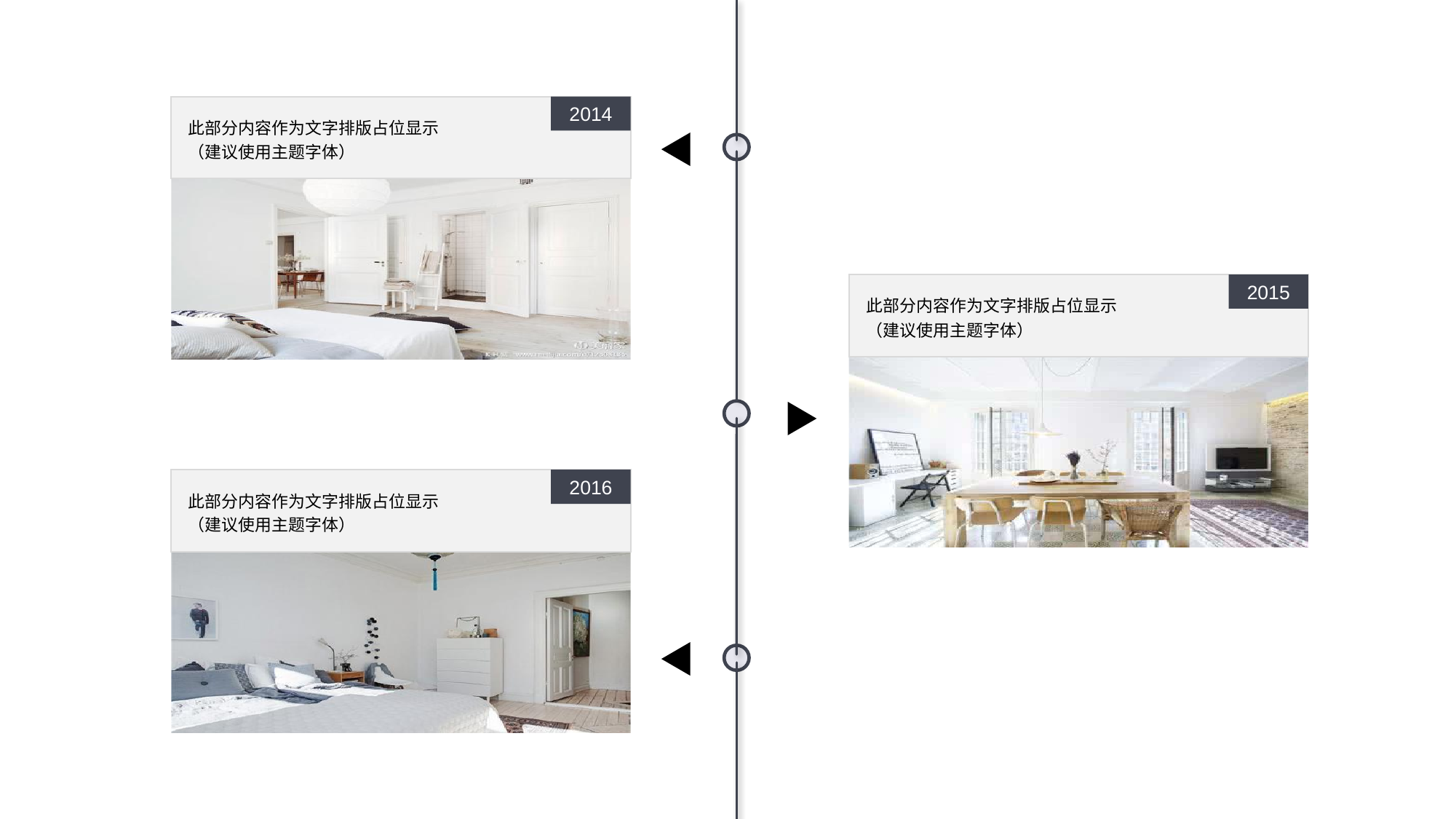

此部分内容作为文字排版占位显示
（建议使用主题字体）
2014

2015
此部分内容作为文字排版占位显示
（建议使用主题字体）

此部分内容作为文字排版占位显示
（建议使用主题字体）
2016